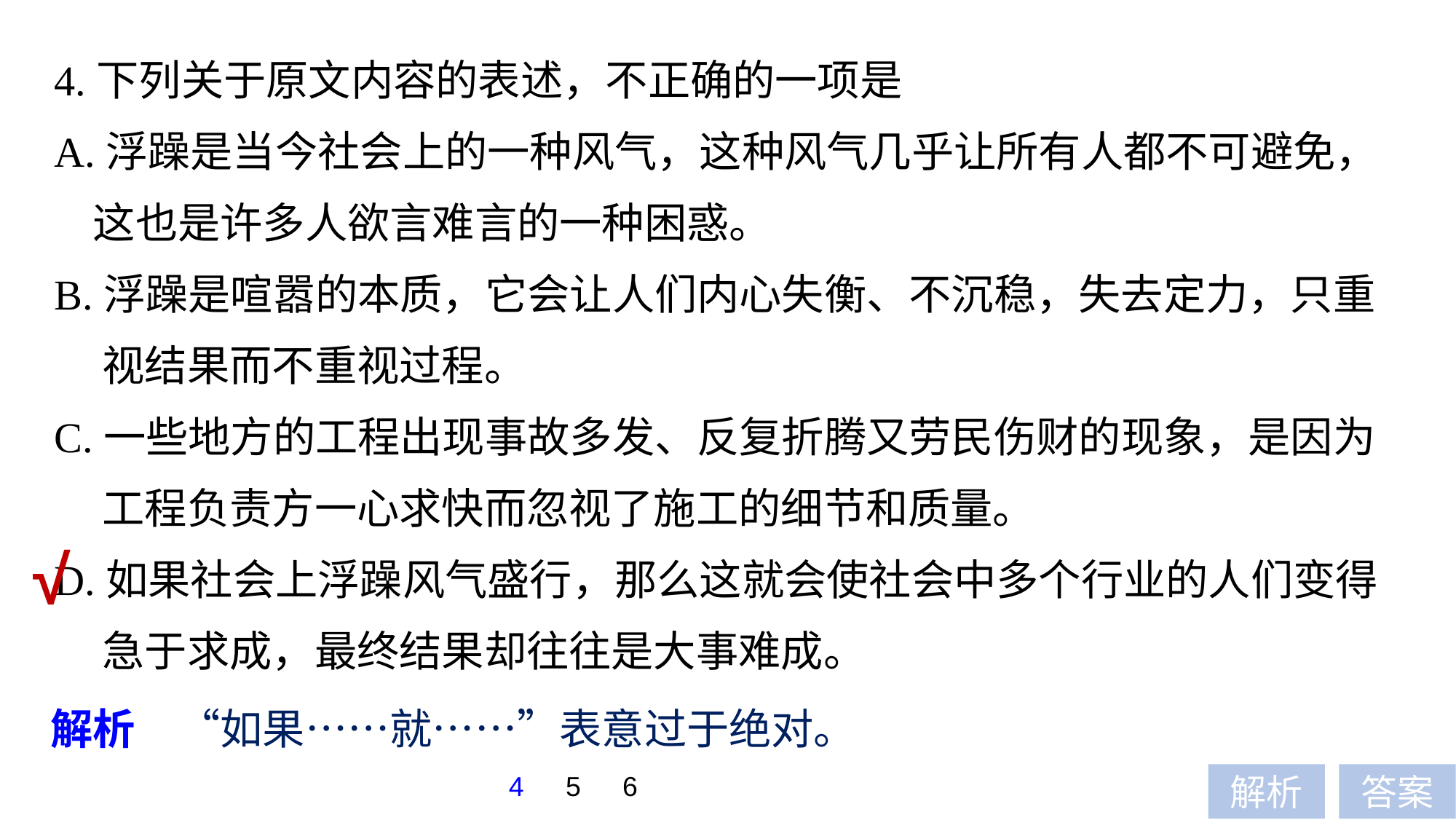

4.下列关于原文内容的表述，不正确的一项是
A.浮躁是当今社会上的一种风气，这种风气几乎让所有人都不可避免，
   这也是许多人欲言难言的一种困惑。
B.浮躁是喧嚣的本质，它会让人们内心失衡、不沉稳，失去定力，只重
    视结果而不重视过程。
C.一些地方的工程出现事故多发、反复折腾又劳民伤财的现象，是因为
    工程负责方一心求快而忽视了施工的细节和质量。
D.如果社会上浮躁风气盛行，那么这就会使社会中多个行业的人们变得
    急于求成，最终结果却往往是大事难成。
√
解析　“如果……就……”表意过于绝对。
4
5
6
解析
答案